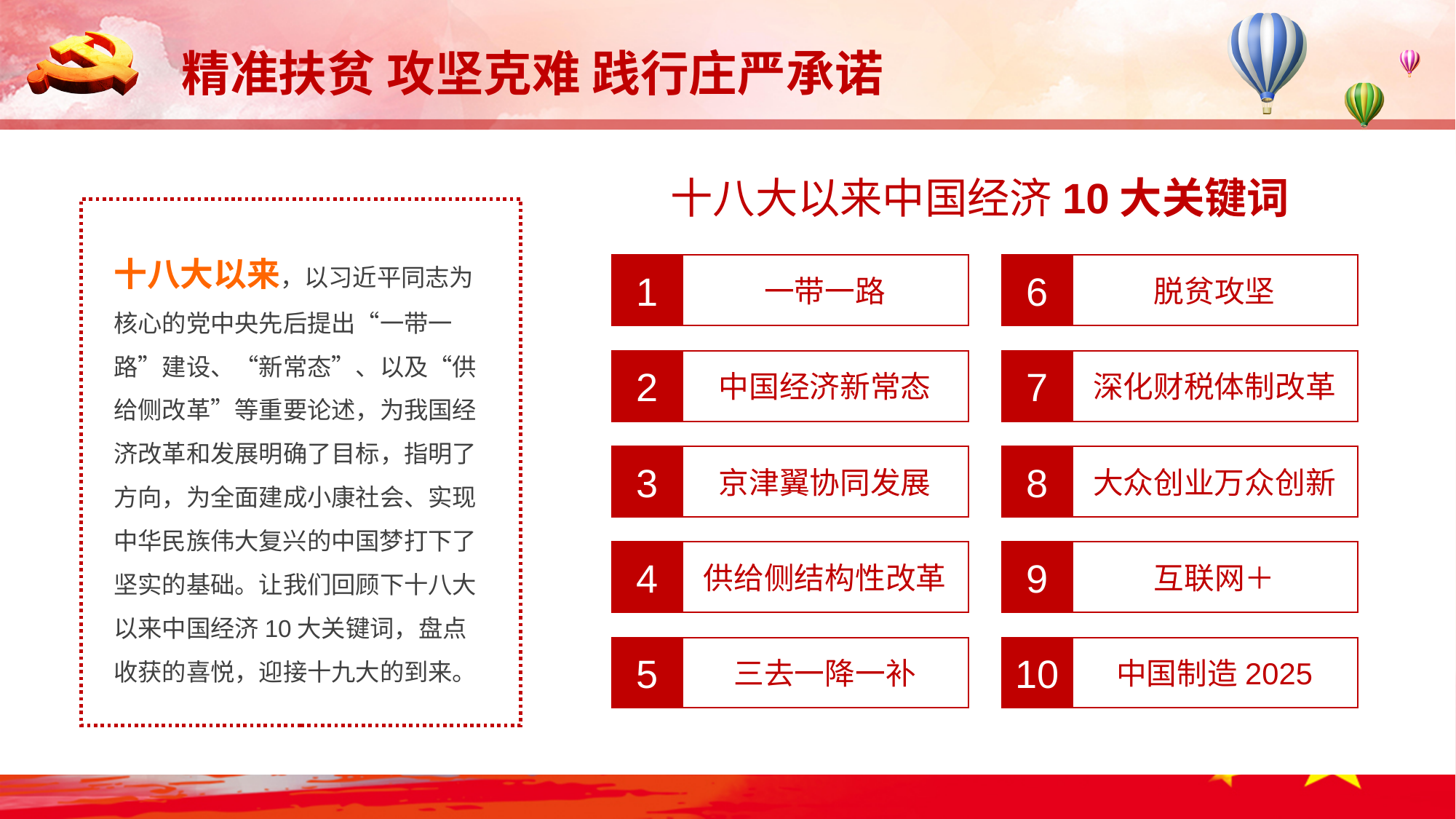

十八大以来中国经济10大关键词

十八大以来，以习近平同志为核心的党中央先后提出“一带一路”建设、“新常态”、以及“供给侧改革”等重要论述，为我国经济改革和发展明确了目标，指明了方向，为全面建成小康社会、实现中华民族伟大复兴的中国梦打下了坚实的基础。让我们回顾下十八大以来中国经济10大关键词，盘点收获的喜悦，迎接十九大的到来。
1
一带一路
6
脱贫攻坚
2
中国经济新常态
7
深化财税体制改革
3
京津翼协同发展
8
大众创业万众创新
4
供给侧结构性改革
9
互联网＋
5
三去一降一补
10
中国制造2025